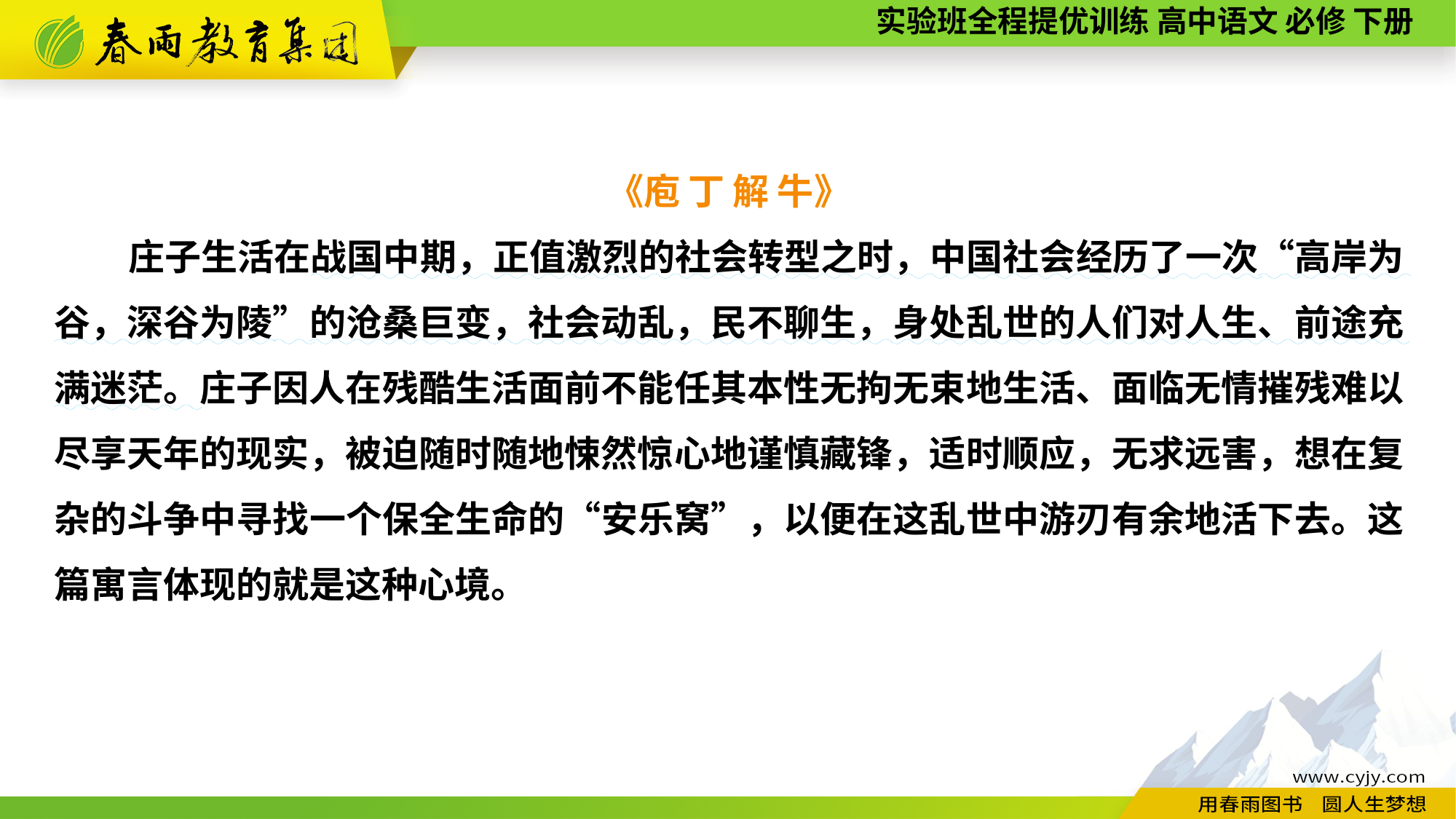

《庖 丁 解 牛》
        庄子生活在战国中期，正值激烈的社会转型之时，中国社会经历了一次“高岸为谷，深谷为陵”的沧桑巨变，社会动乱，民不聊生，身处乱世的人们对人生、前途充满迷茫。庄子因人在残酷生活面前不能任其本性无拘无束地生活、面临无情摧残难以尽享天年的现实，被迫随时随地悚然惊心地谨慎藏锋，适时顺应，无求远害，想在复杂的斗争中寻找一个保全生命的“安乐窝”，以便在这乱世中游刃有余地活下去。这篇寓言体现的就是这种心境。